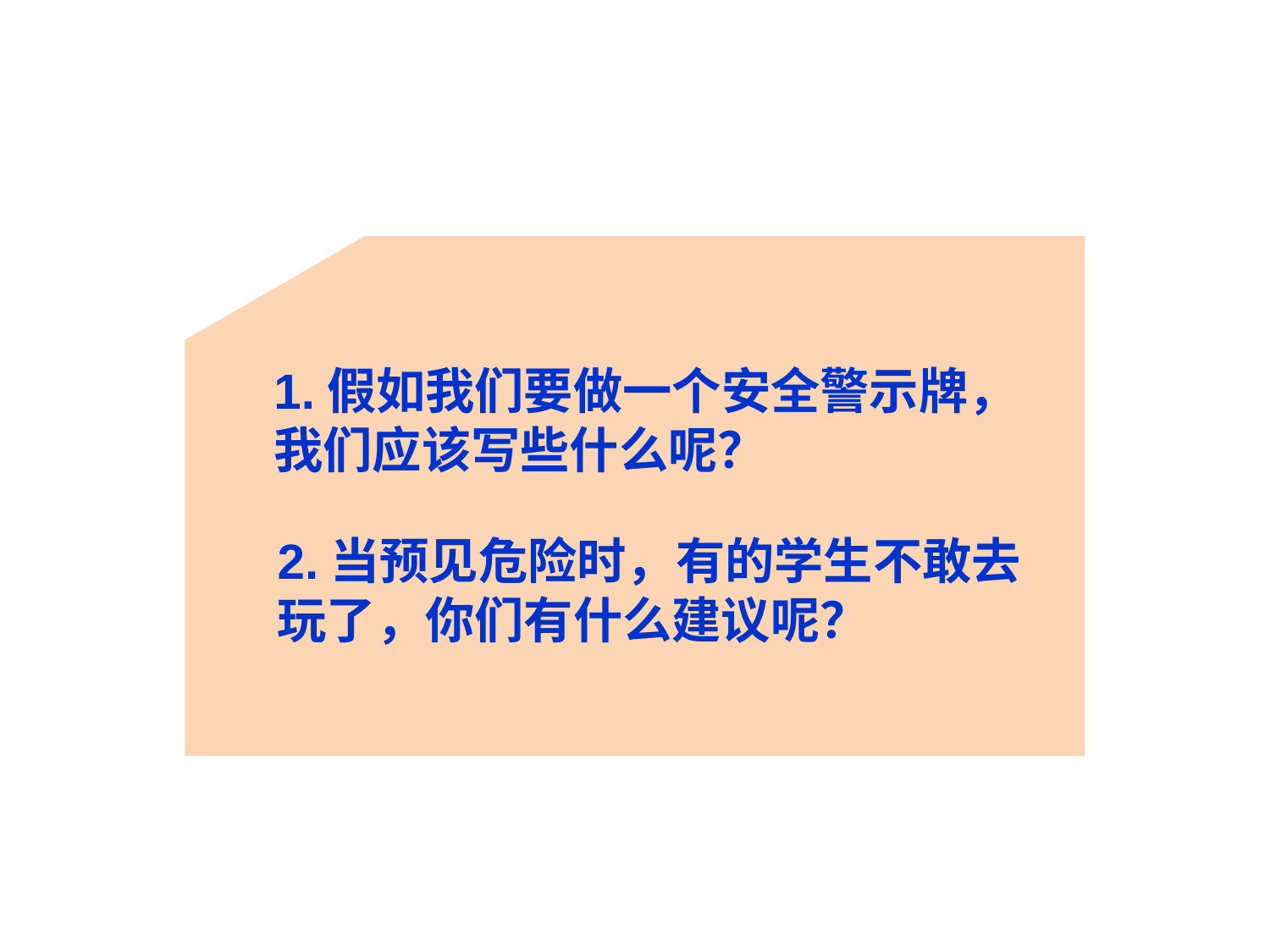

1.假如我们要做一个安全警示牌，我们应该写些什么呢？
2.当预见危险时，有的学生不敢去玩了，你们有什么建议呢？